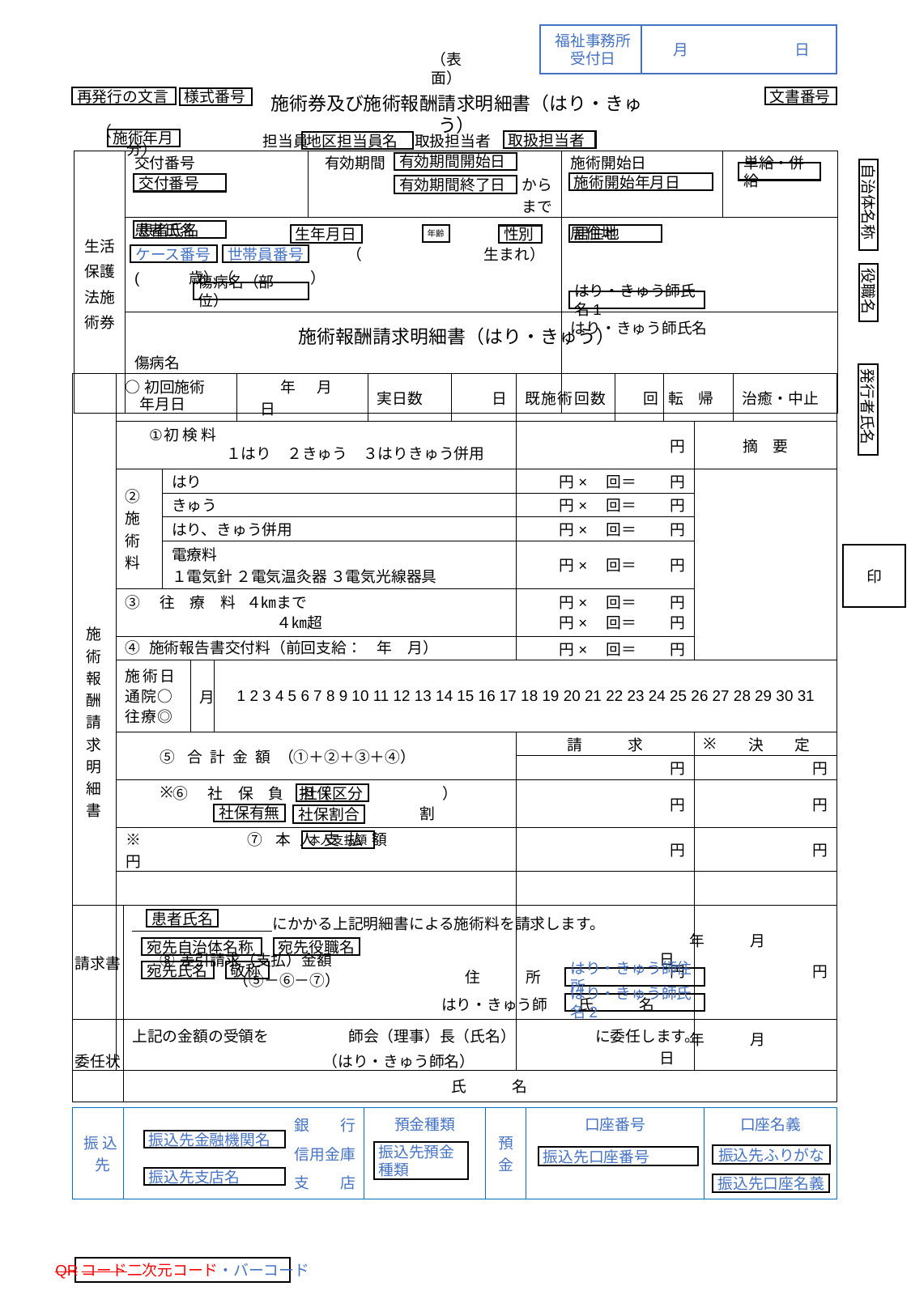

福祉事務所
受付日
月	日
（表面）
再発行の文言
文書番号
様式番号
施術券及び施術報酬請求明細書（はり・きゅう）
（　　　　　　　　　分）
施術年月
　　担当員	　　　　取扱担当者
取扱担当者
地区担当員名
| 生活保護法施術券 | 交付番号 | 有効期間　　　　　　　　　　　　　　から まで | 施術開始日 |  |
| --- | --- | --- | --- | --- |
|  | 患者氏名　 　　　　 　　　　　　　　　 　　　　　　　　　　　　　　（　　　　　　　　生まれ）(　　　歳）（　　　　　） |  | 居住地 |  |
|  | 傷病名 |  | はり・きゅう師氏名 |  |
有効期間開始日
自治体名称
単給・併給
施術開始年月日
交付番号
有効期間終了日
患者氏名
年齢
居住地
生年月日
性別
ケース番号
世帯員番号
役職名
傷病名（部位）
はり・きゅう師氏名1
施術報酬請求明細書（はり・きゅう）
発行者氏名
| 施 術 報 酬 請 求 明 細 書 | ○初回施術 　年月日 |  |  |  | 年　月　日 | 実日数 | 日 | 既施術回数 | 回 | 転　帰 |  | 治癒・中止 |
| --- | --- | --- | --- | --- | --- | --- | --- | --- | --- | --- | --- | --- |
|  | 初 検 料 １はり　２きゅう　３はりきゅう併用 |  |  |  |  |  |  | 円 |  |  | 摘　要 |  |
|  | ②施術料 | はり |  |  |  |  |  | 円×　回＝　　 円 |  |  |  |  |
|  |  | きゅう |  |  |  |  |  | 円×　回＝　　 円 |  |  |  |  |
|  |  | はり、きゅう併用 |  |  |  |  |  | 円×　回＝　　 円 |  |  |  |  |
|  |  | 電療料 １電気針 ２電気温灸器 ３電気光線器具 |  |  |  |  |  | 円×　回＝　　 円 |  |  |  |  |
|  | ③　往　療　料 ４㎞まで 　　　　　　　　　４㎞超 |  |  |  |  |  |  | 円×　回＝　　 円 円×　回＝　　 円 |  |  |  |  |
|  | ④ 施術報告書交付料（前回支給：　年　月） |  |  |  |  |  |  | 円×　回＝　　 円 |  |  |  |  |
|  | 施術日 通院○ 往療◎ |  | 月 | 1 2 3 4 5 6 7 8 9 10 11 12 13 14 15 16 17 18 19 20 21 22 23 24 25 26 27 28 29 30 31 |  |  |  |  |  |  |  |  |
|  | ⑤合計金額（①＋②＋③＋④） |  |  |  |  |  |  | 請　　　求 |  |  | 決　　定 |  |
|  |  |  |  |  |  |  |  | 円 |  |  | 円 |  |
|  | ⑥　社　保　負　担（ 　　　　 　　　） 　　　　　　　　　 割 |  |  |  |  |  |  | 円 |  |  | 円 |  |
|  | ※ ⑦本人支払額　　　　　　　円 |  |  |  |  |  |  | 円 |  |  | 円 |  |
|  | ⑧差引請求（支払）金額 （⑤－⑥－⑦） |  |  |  |  |  |  | 円 |  |  | 円 |  |
印
社保区分
社保有無
社保割合
本人支払額
| 請求書 | にかかる上記明細書による施術料を請求します。 　　　住　　　所 　　　　　　　　　　　　　　　　はり・きゅう師　　氏　　　名 |
| --- | --- |
| 委任状 | 上記の金額の受領を 　　　　　師会（理事）長（氏名） 　　　　　に委任します。 （はり・きゅう師名） 氏　　　名 |
患者氏名
宛先自治体名称
宛先役職名
　　　年　　　月　　日
宛先氏名
敬称
はり・きゅう師住所
はり・きゅう師氏名2
　　　年　　　月　　日
| 振込先 | 銀　　行 信用金庫 支　　店 | 預金種類 | 預金 | 口座番号 | 口座名義 |
| --- | --- | --- | --- | --- | --- |
振込先金融機関名
振込先預金種類
振込先ふりがな
振込先口座番号
振込先支店名
振込先口座名義
QRコード二次元コード・バーコード